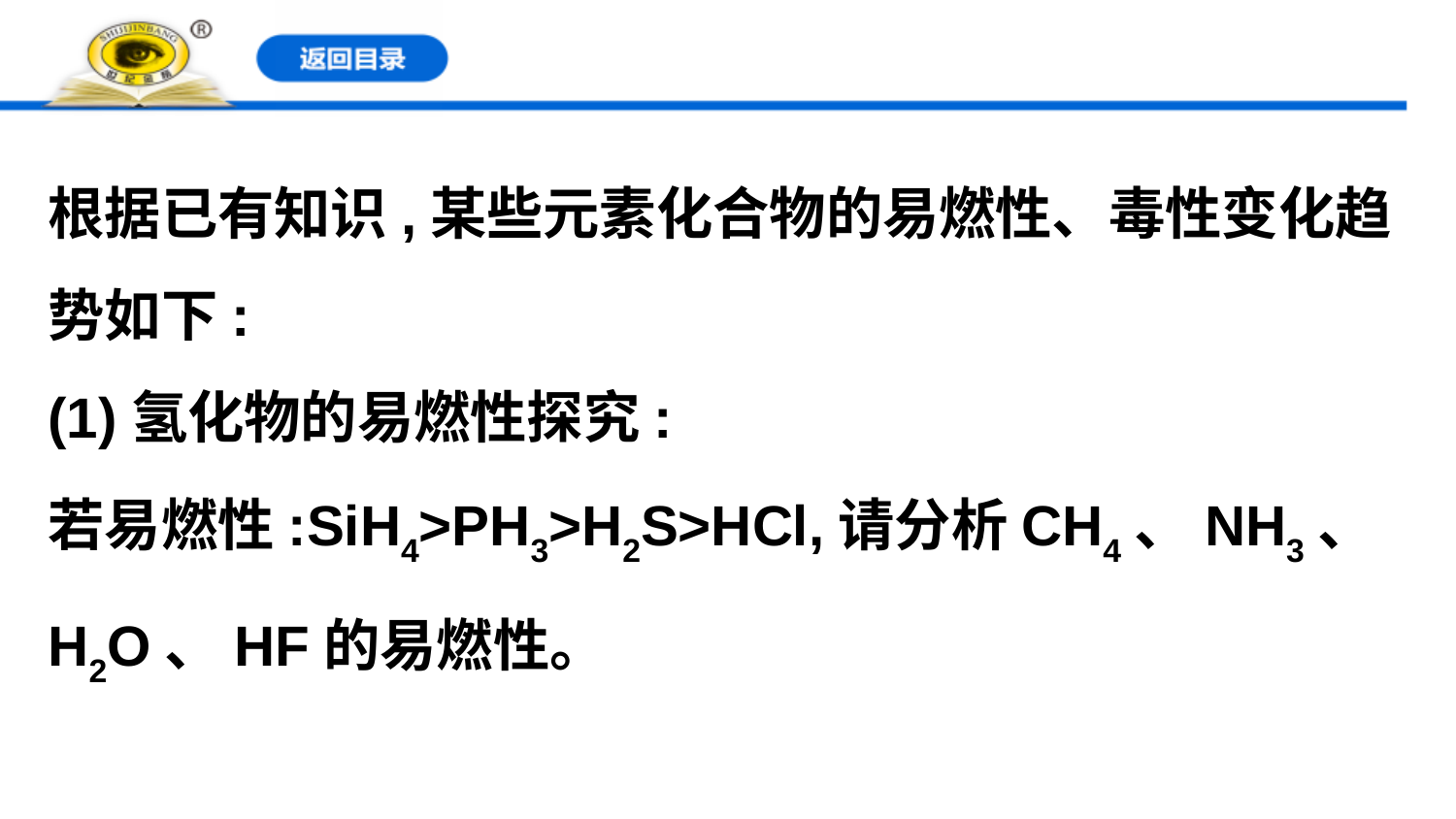

根据已有知识,某些元素化合物的易燃性、毒性变化趋势如下:
(1)氢化物的易燃性探究:
若易燃性:SiH4>PH3>H2S>HCl,请分析CH4、NH3、H2O、HF的易燃性。